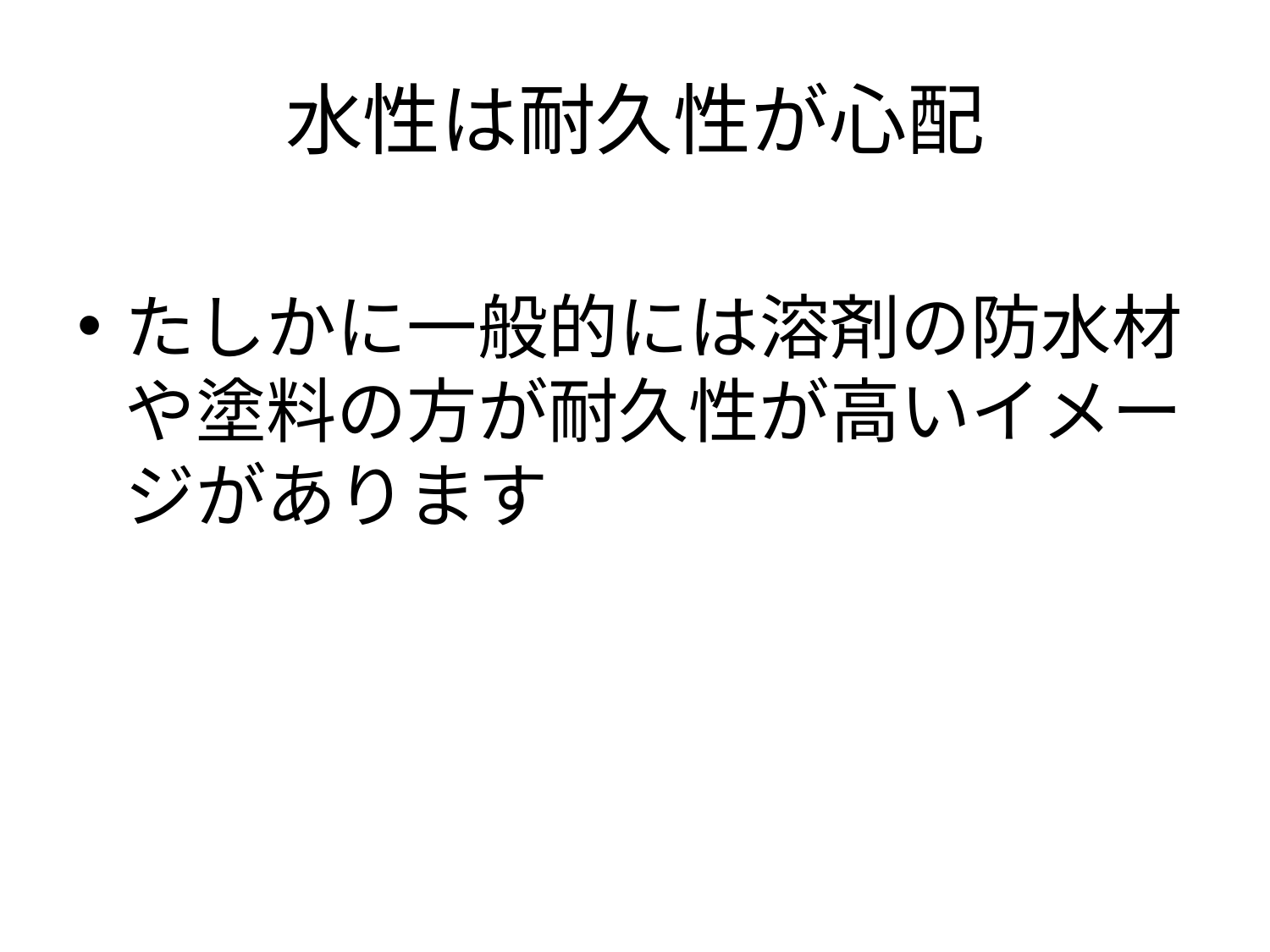

# 水性は耐久性が心配
たしかに一般的には溶剤の防水材や塗料の方が耐久性が高いイメージがあります